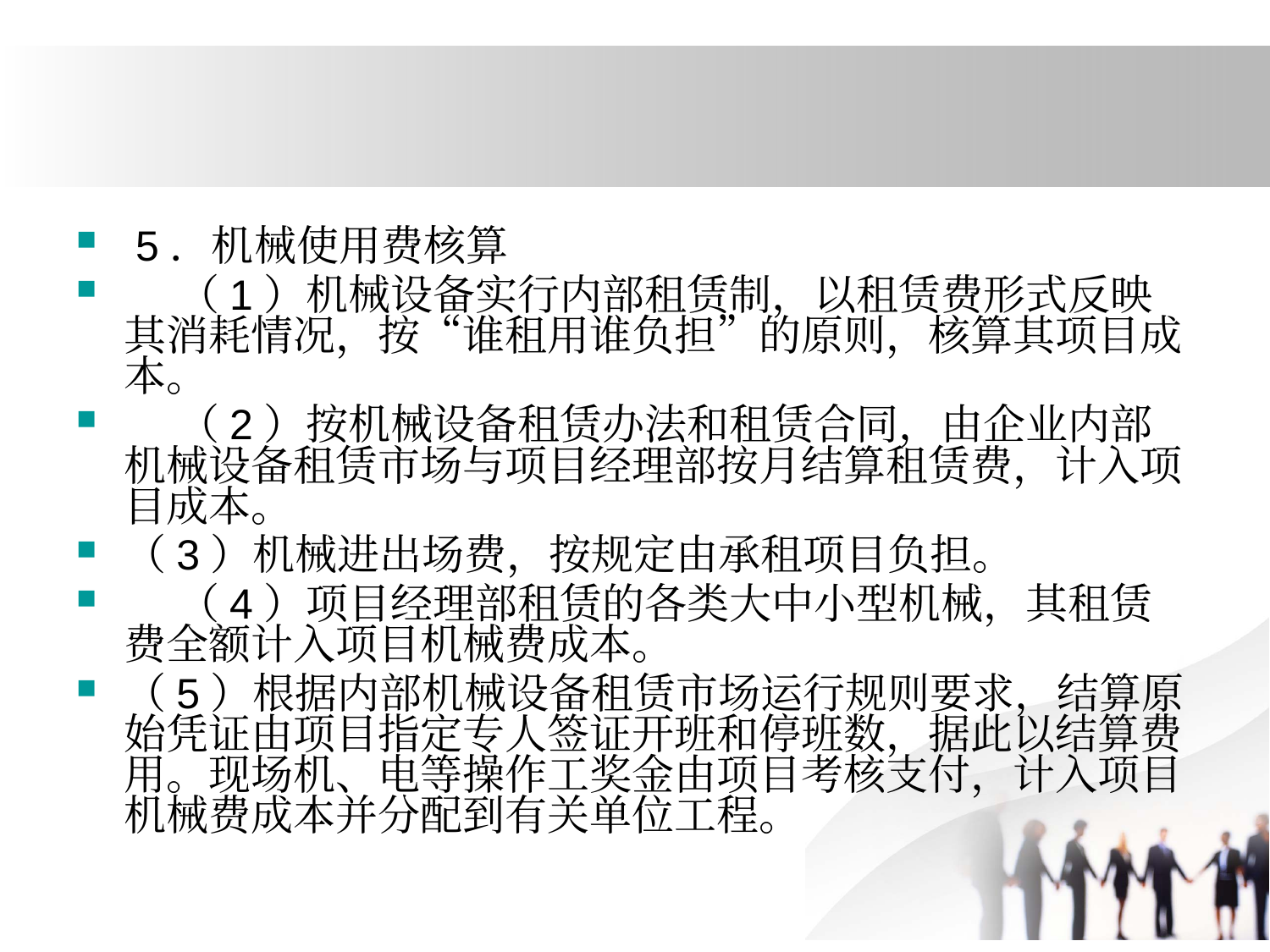

#
 5．机械使用费核算
    （1）机械设备实行内部租赁制，以租赁费形式反映其消耗情况，按“谁租用谁负担”的原则，核算其项目成本。
    （2）按机械设备租赁办法和租赁合同，由企业内部机械设备租赁市场与项目经理部按月结算租赁费，计入项目成本。
（3）机械进出场费，按规定由承租项目负担。
    （4）项目经理部租赁的各类大中小型机械，其租赁费全额计入项目机械费成本。
（5）根据内部机械设备租赁市场运行规则要求，结算原始凭证由项目指定专人签证开班和停班数，据此以结算费用。现场机、电等操作工奖金由项目考核支付，计入项目机械费成本并分配到有关单位工程。